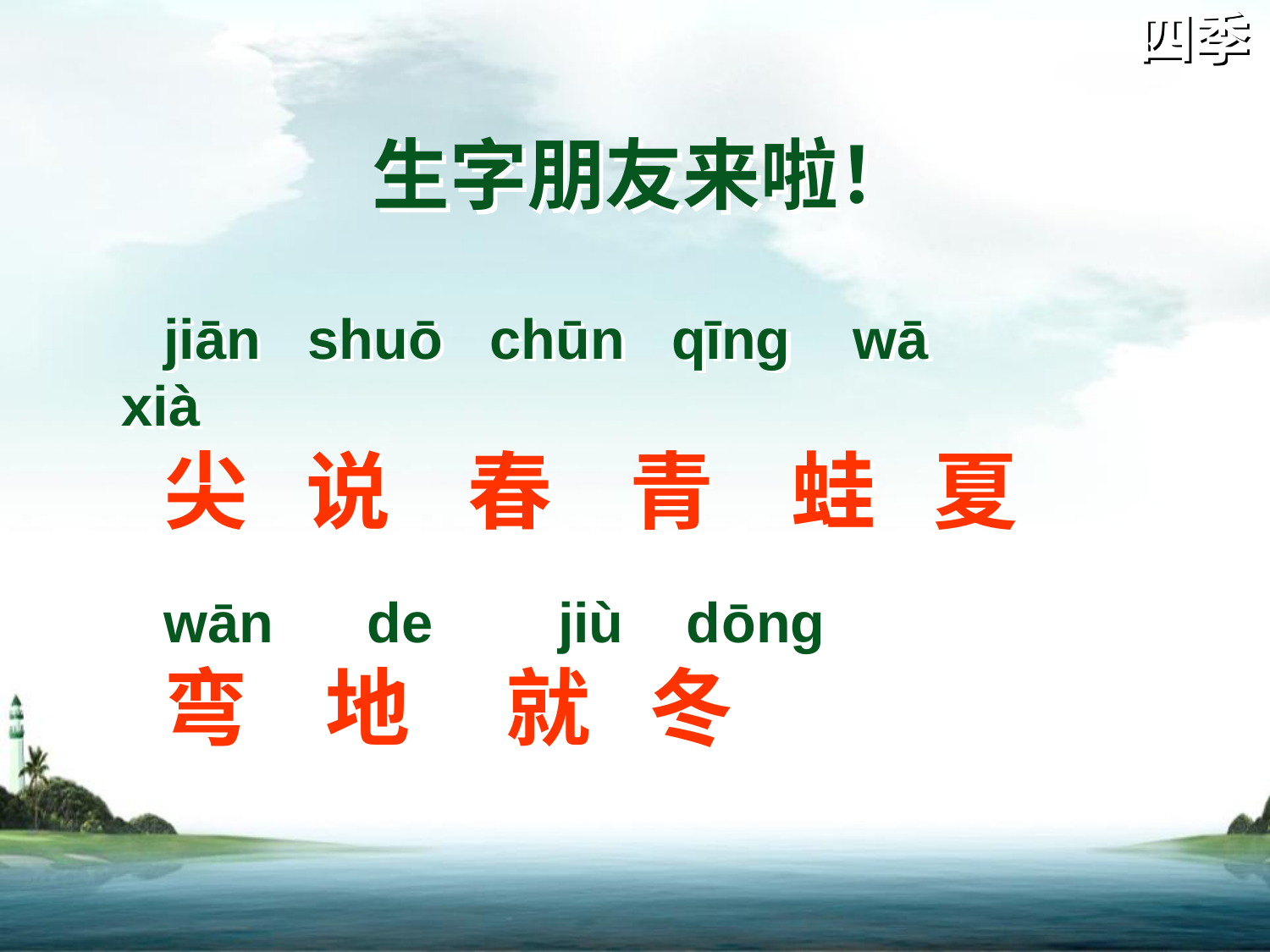

四季
生字朋友来啦！
jiān   shuō   chūn   qīng    wā     xià
尖   说    春    青    蛙   夏
wān      de        jiù    dōng
弯    地     就   冬